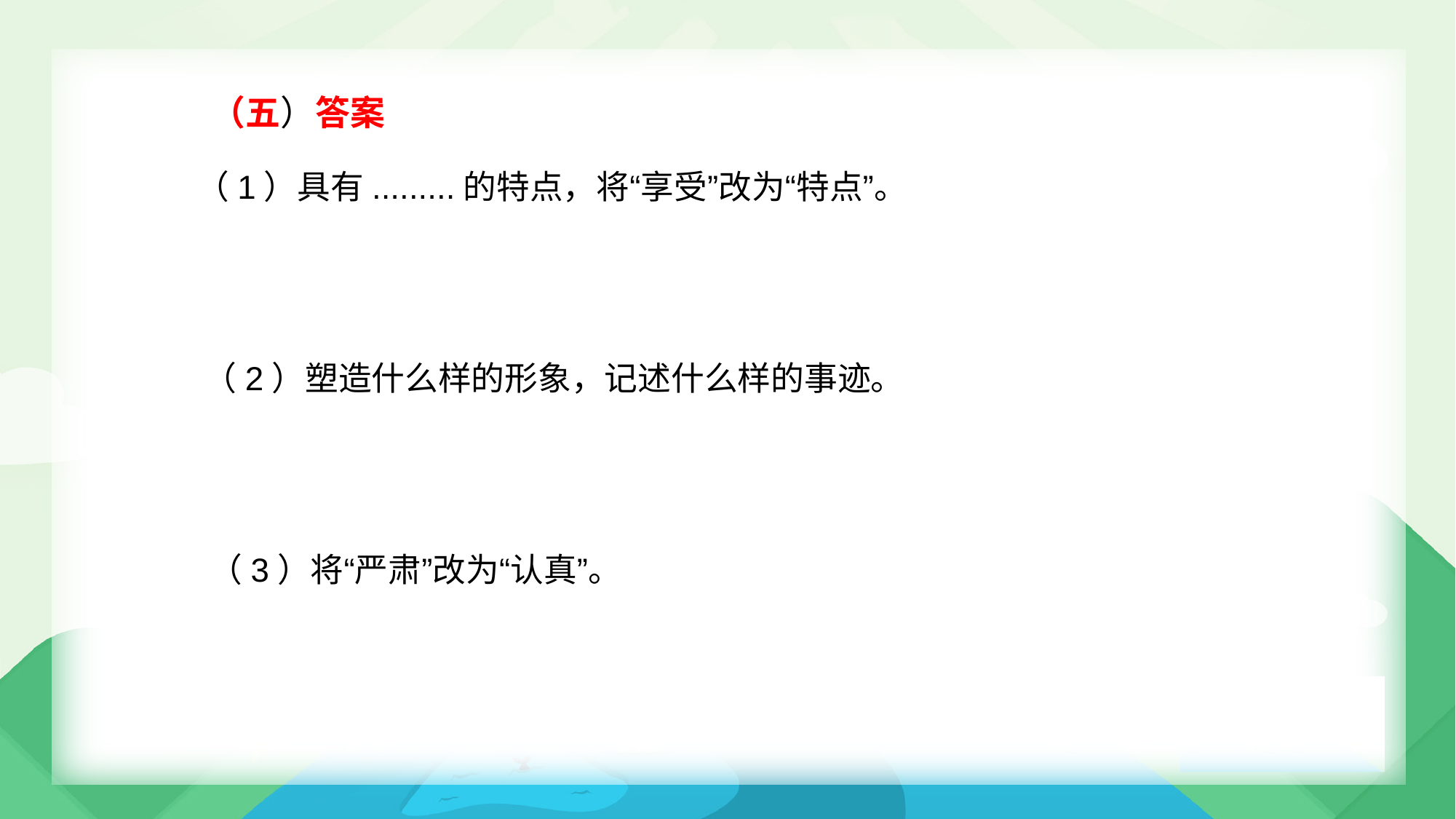

（五）答案
（1）具有.........的特点，将“享受”改为“特点”。
（2）塑造什么样的形象，记述什么样的事迹。
（3）将“严肃”改为“认真”。